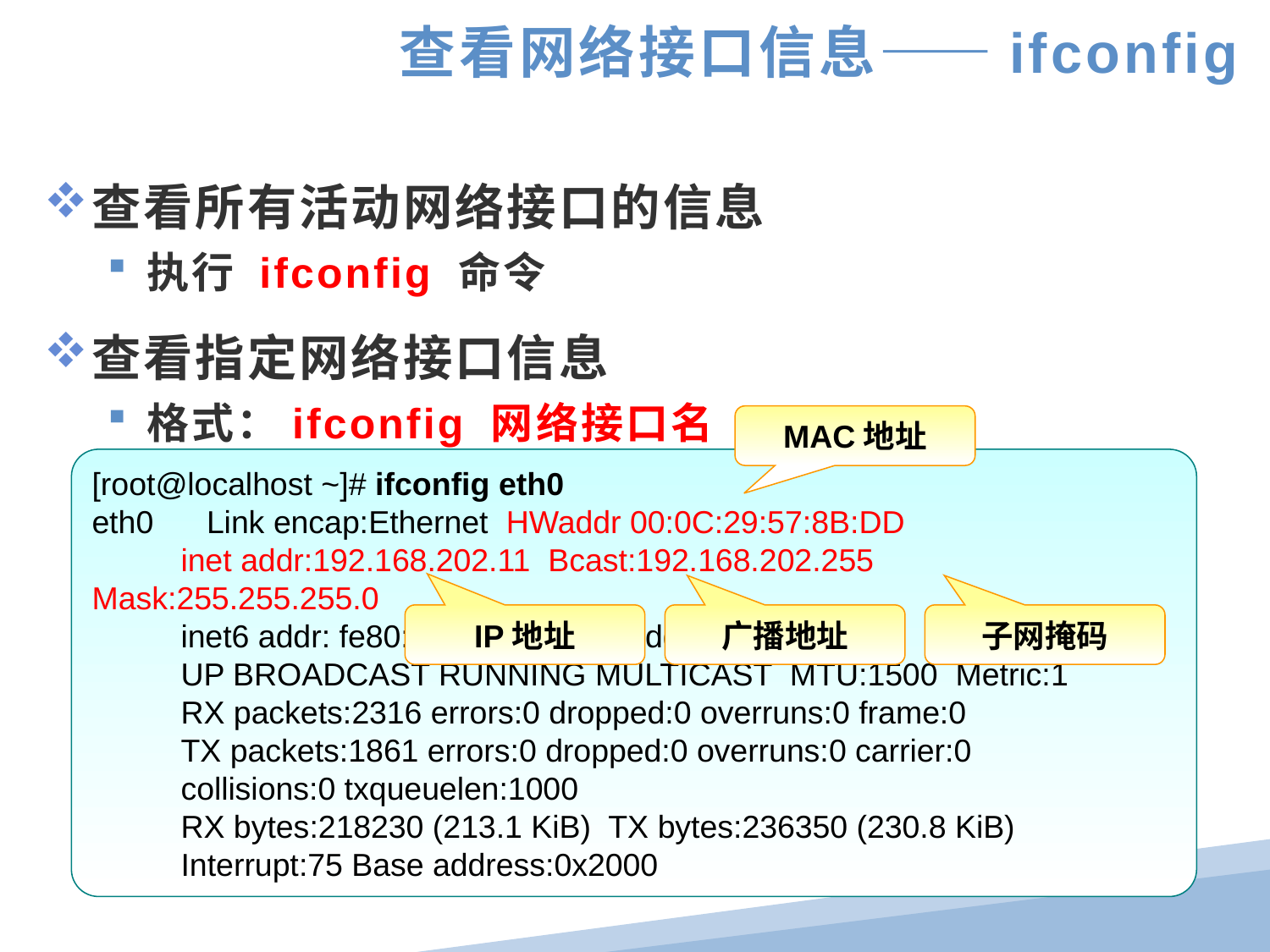

查看网络接口信息——ifconfig
查看所有活动网络接口的信息
执行 ifconfig 命令
查看指定网络接口信息
格式：ifconfig 网络接口名
MAC地址
[root@localhost ~]# ifconfig eth0
eth0      Link encap:Ethernet  HWaddr 00:0C:29:57:8B:DD
          inet addr:192.168.202.11  Bcast:192.168.202.255  Mask:255.255.255.0
          inet6 addr: fe80::20c:29ff:fe57:8bdd/64 Scope:Link
          UP BROADCAST RUNNING MULTICAST  MTU:1500  Metric:1
          RX packets:2316 errors:0 dropped:0 overruns:0 frame:0
          TX packets:1861 errors:0 dropped:0 overruns:0 carrier:0
          collisions:0 txqueuelen:1000
          RX bytes:218230 (213.1 KiB)  TX bytes:236350 (230.8 KiB)
          Interrupt:75 Base address:0x2000
IP地址
广播地址
子网掩码